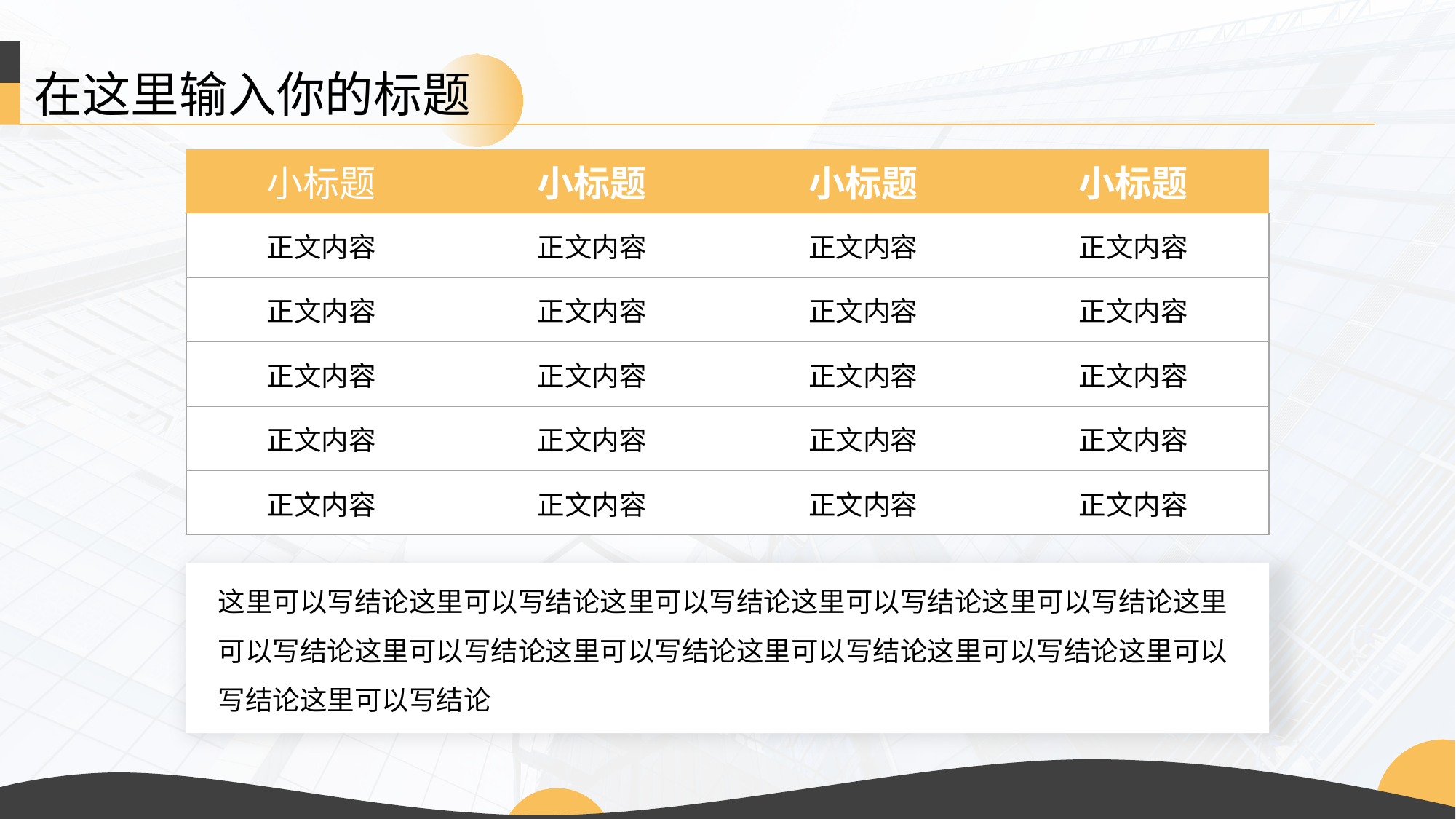

在这里输入你的标题
| 小标题 | 小标题 | 小标题 | 小标题 |
| --- | --- | --- | --- |
| 正文内容 | 正文内容 | 正文内容 | 正文内容 |
| 正文内容 | 正文内容 | 正文内容 | 正文内容 |
| 正文内容 | 正文内容 | 正文内容 | 正文内容 |
| 正文内容 | 正文内容 | 正文内容 | 正文内容 |
| 正文内容 | 正文内容 | 正文内容 | 正文内容 |

这里可以写结论这里可以写结论这里可以写结论这里可以写结论这里可以写结论这里可以写结论这里可以写结论这里可以写结论这里可以写结论这里可以写结论这里可以写结论这里可以写结论